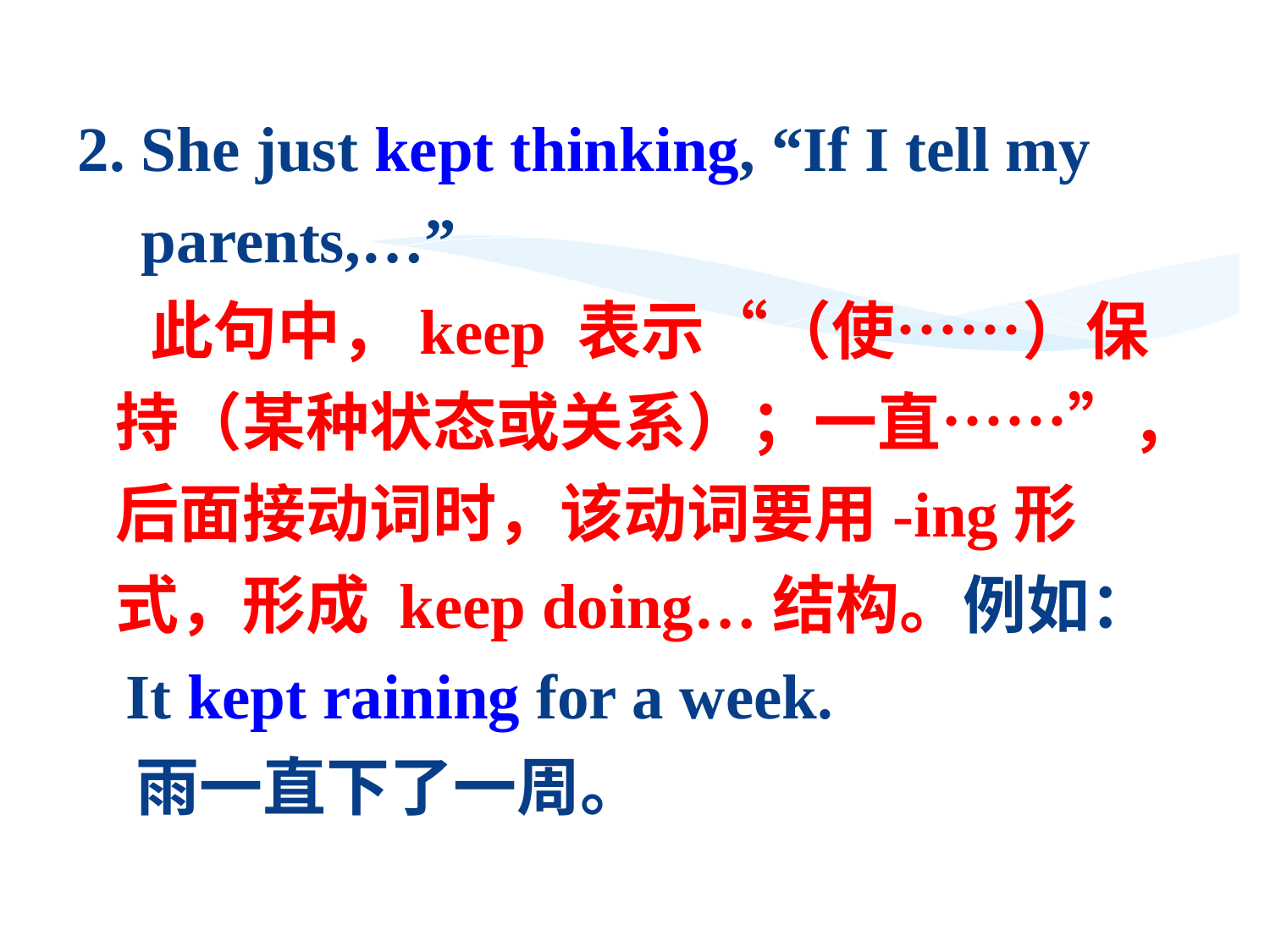

2. She just kept thinking, “If I tell my
    parents,…”
    此句中，keep 表示“（使……）保持（某种状态或关系）；一直……”，后面接动词时，该动词要用-ing形式，形成 keep doing…结构。例如：
   It kept raining for a week.
   雨一直下了一周。